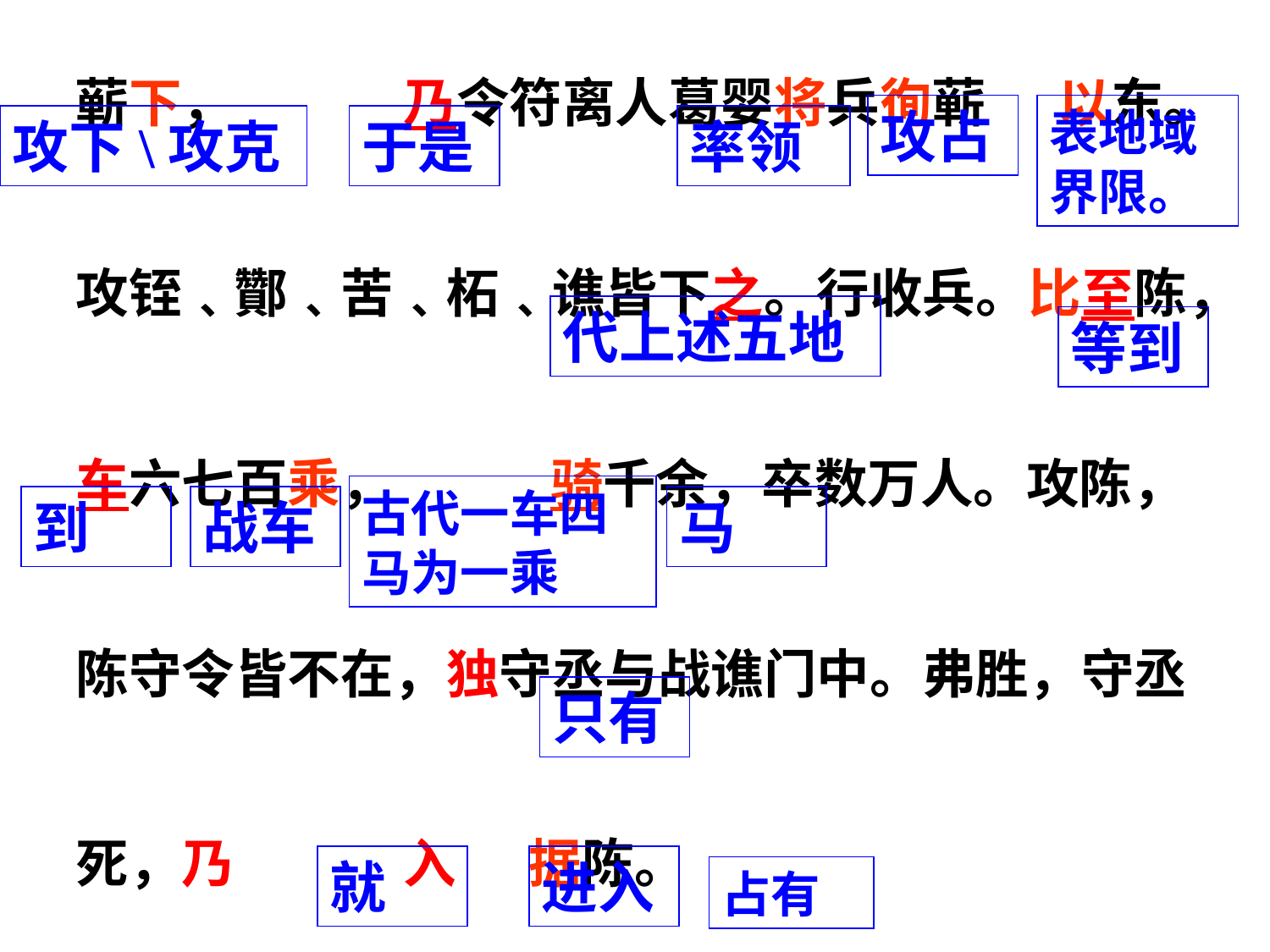

蕲下，              乃令符离人葛婴将兵徇蕲      以东。攻铚﹑酇﹑苦﹑柘﹑谯皆下之。行收兵。比至陈，车六七百乘，             骑千余，卒数万人。攻陈，陈守令皆不在，独守丞与战谯门中。弗胜，守丞死，乃              入      据陈。
攻占
表地域界限。
攻下\攻克
于是
率领
代上述五地
等到
古代一车四马为一乘
到
战车
马
只有
就
进入
占有